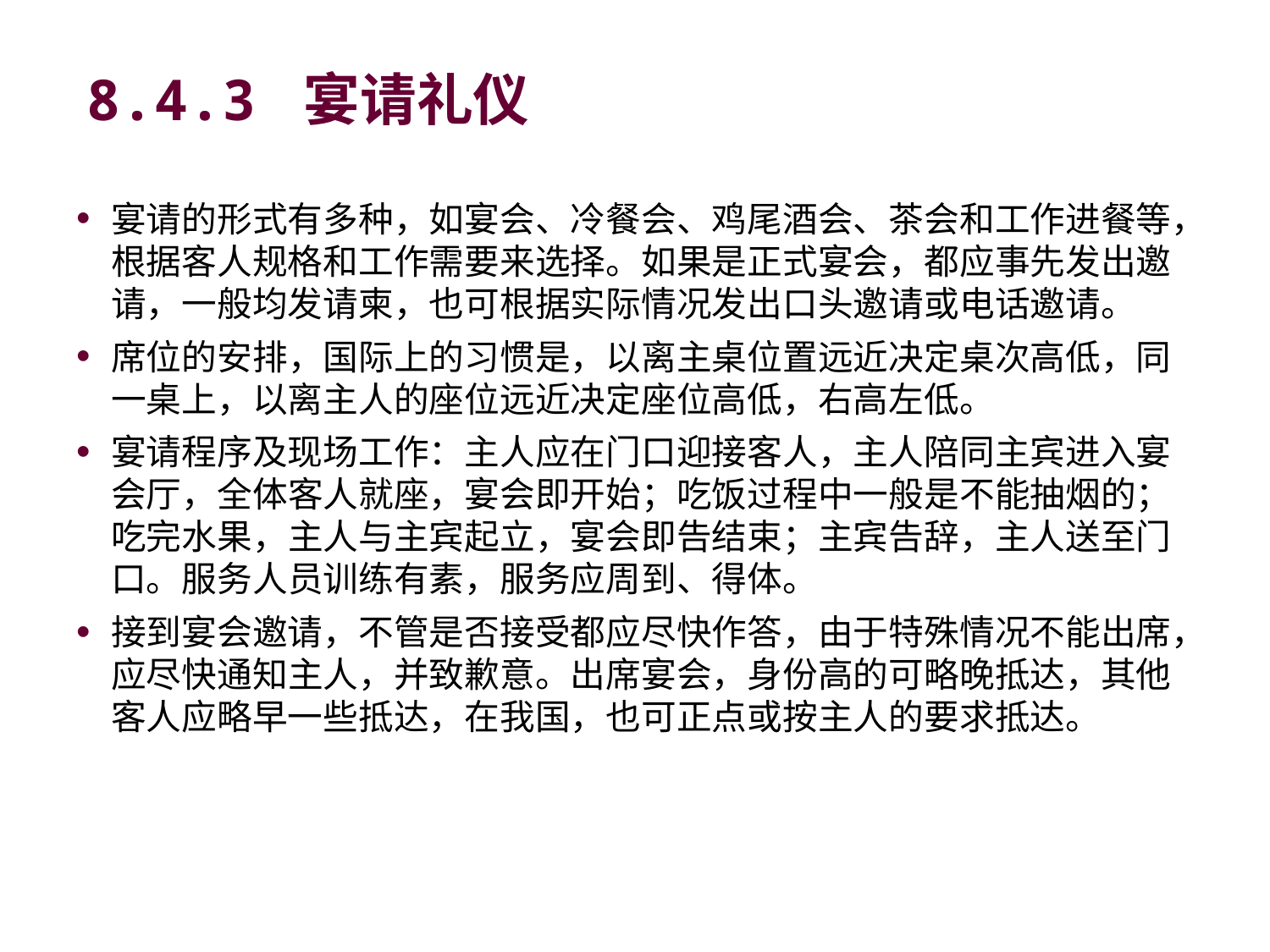

# 8.4.3 宴请礼仪
宴请的形式有多种，如宴会、冷餐会、鸡尾酒会、茶会和工作进餐等，根据客人规格和工作需要来选择。如果是正式宴会，都应事先发出邀请，一般均发请柬，也可根据实际情况发出口头邀请或电话邀请。
席位的安排，国际上的习惯是，以离主桌位置远近决定桌次高低，同一桌上，以离主人的座位远近决定座位高低，右高左低。
宴请程序及现场工作：主人应在门口迎接客人，主人陪同主宾进入宴会厅，全体客人就座，宴会即开始；吃饭过程中一般是不能抽烟的；吃完水果，主人与主宾起立，宴会即告结束；主宾告辞，主人送至门口。服务人员训练有素，服务应周到、得体。
接到宴会邀请，不管是否接受都应尽快作答，由于特殊情况不能出席，应尽快通知主人，并致歉意。出席宴会，身份高的可略晚抵达，其他客人应略早一些抵达，在我国，也可正点或按主人的要求抵达。